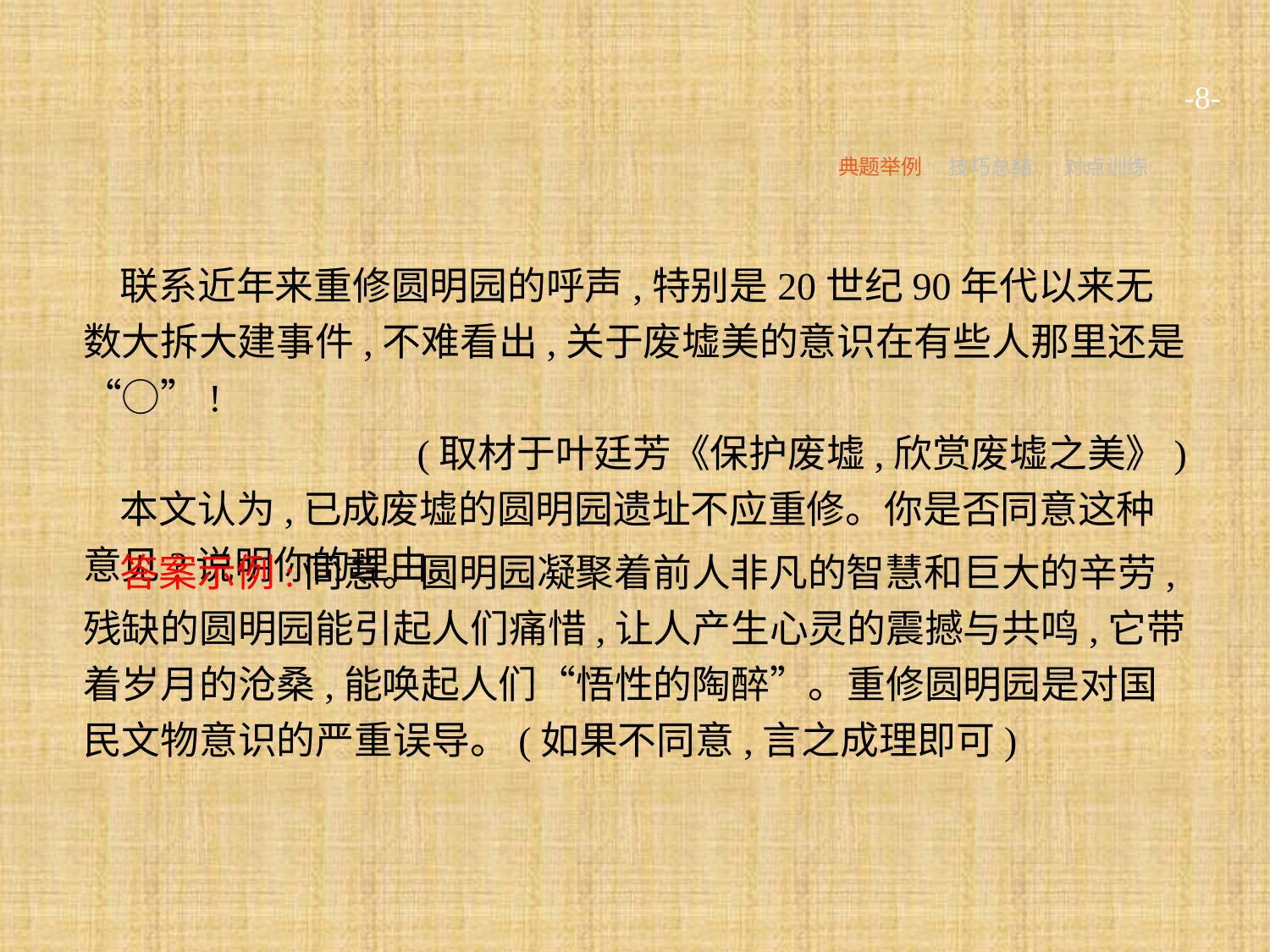

-8-
典题举例
技巧总结
对点训练
联系近年来重修圆明园的呼声,特别是20世纪90年代以来无数大拆大建事件,不难看出,关于废墟美的意识在有些人那里还是“○”!
(取材于叶廷芳《保护废墟,欣赏废墟之美》)
本文认为,已成废墟的圆明园遗址不应重修。你是否同意这种意见?说明你的理由。
答案示例:同意。圆明园凝聚着前人非凡的智慧和巨大的辛劳,残缺的圆明园能引起人们痛惜,让人产生心灵的震撼与共鸣,它带着岁月的沧桑,能唤起人们“悟性的陶醉”。重修圆明园是对国民文物意识的严重误导。(如果不同意,言之成理即可)